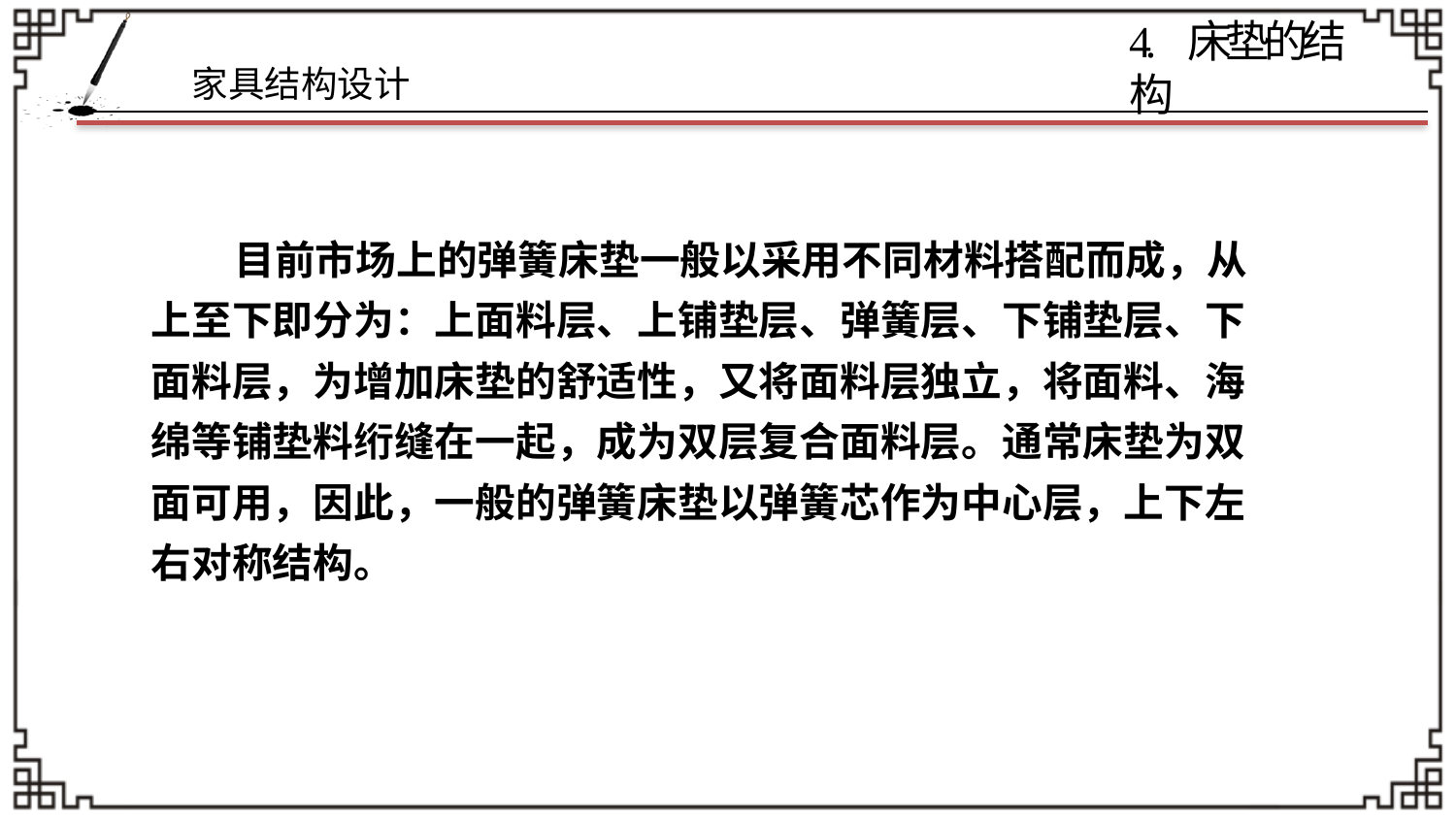

4.    床垫的结构
        目前市场上的弹簧床垫一般以采用不同材料搭配而成，从上至下即分为：上面料层、上铺垫层、弹簧层、下铺垫层、下面料层，为增加床垫的舒适性，又将面料层独立，将面料、海绵等铺垫料绗缝在一起，成为双层复合面料层。通常床垫为双面可用，因此，一般的弹簧床垫以弹簧芯作为中心层，上下左右对称结构。